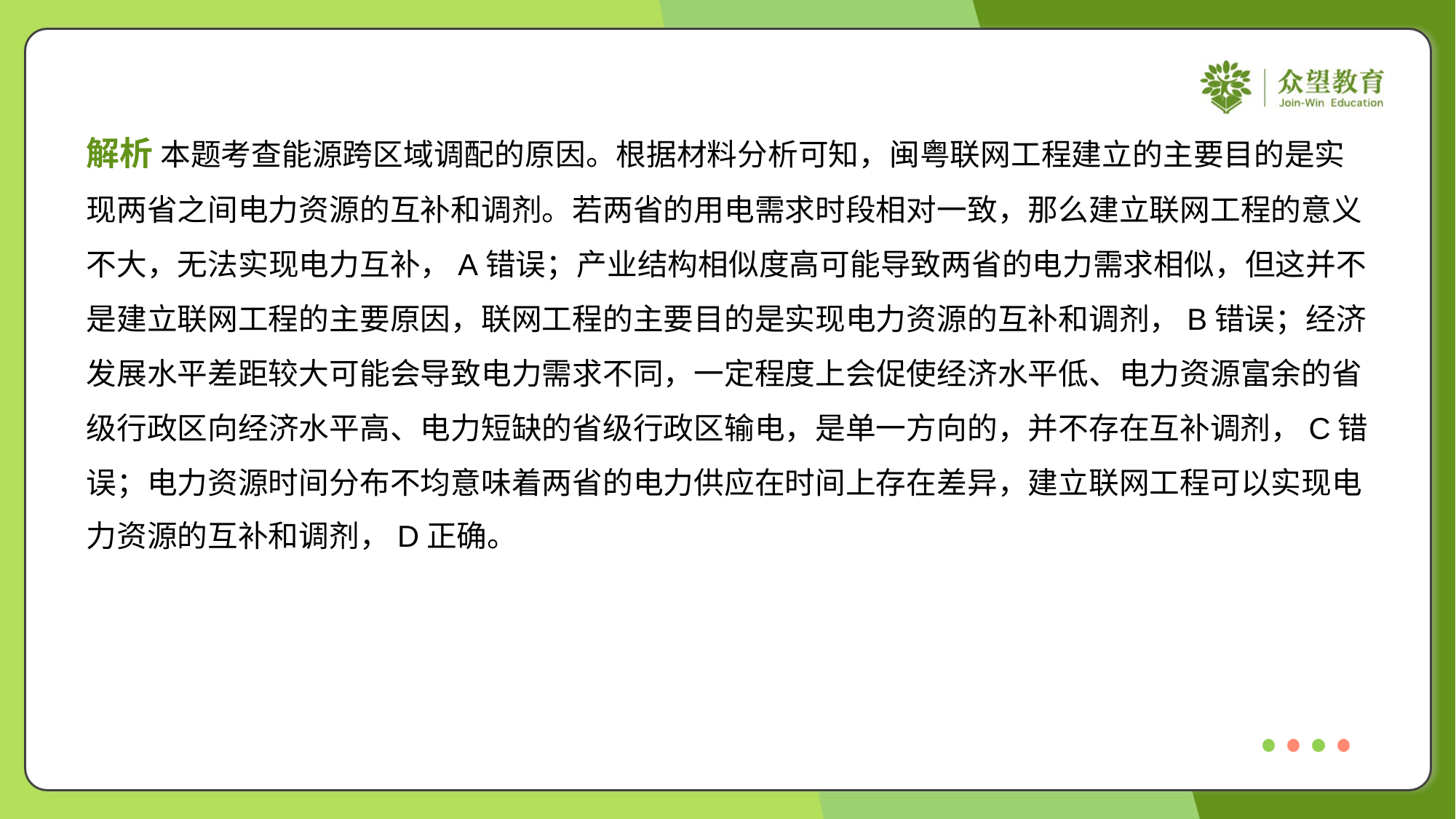

解析 本题考查能源跨区域调配的原因。根据材料分析可知，闽粤联网工程建立的主要目的是实
现两省之间电力资源的互补和调剂。若两省的用电需求时段相对一致，那么建立联网工程的意义
不大，无法实现电力互补，A错误；产业结构相似度高可能导致两省的电力需求相似，但这并不
是建立联网工程的主要原因，联网工程的主要目的是实现电力资源的互补和调剂，B错误；经济
发展水平差距较大可能会导致电力需求不同，一定程度上会促使经济水平低、电力资源富余的省
级行政区向经济水平高、电力短缺的省级行政区输电，是单一方向的，并不存在互补调剂，C错
误；电力资源时间分布不均意味着两省的电力供应在时间上存在差异，建立联网工程可以实现电
力资源的互补和调剂，D正确。